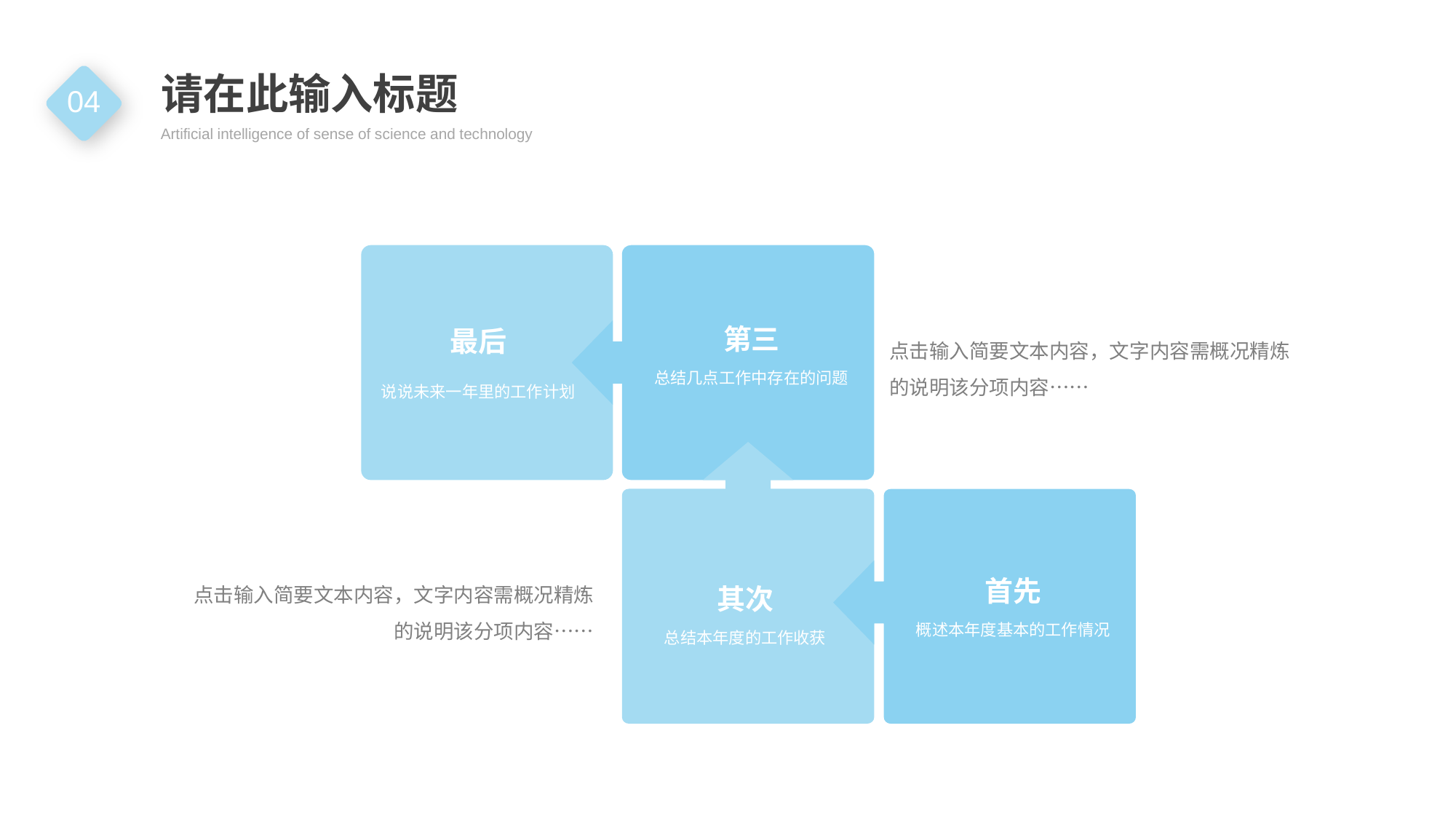

请在此输入标题
Artificial intelligence of sense of science and technology

04
最后
说说未来一年里的工作计划
第三
总结几点工作中存在的问题

点击输入简要文本内容，文字内容需概况精炼的说明该分项内容……
其次
总结本年度的工作收获
点击输入简要文本内容，文字内容需概况精炼的说明该分项内容……
首先
概述本年度基本的工作情况